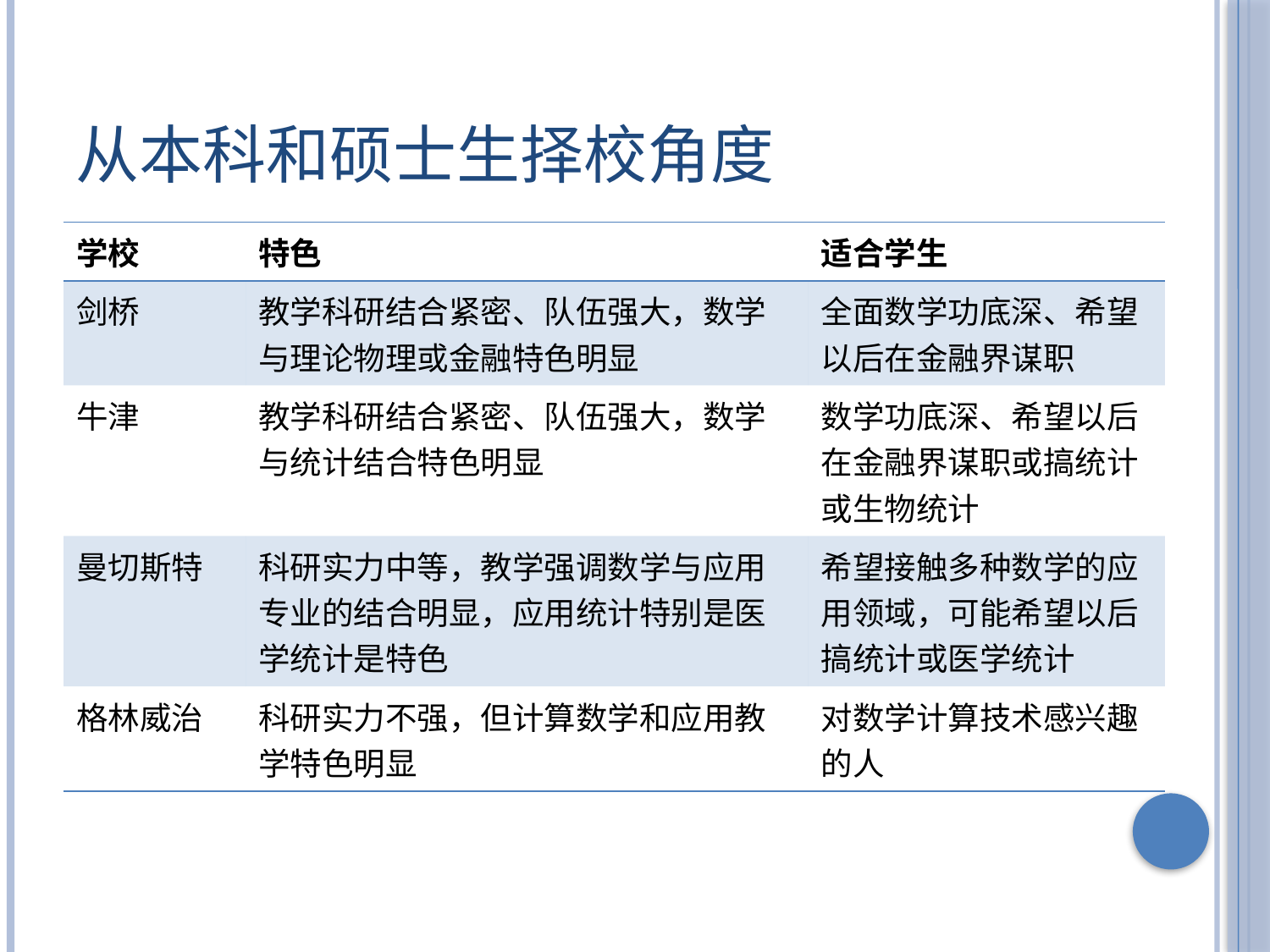

# 从本科和硕士生择校角度
| 学校 | 特色 | 适合学生 |
| --- | --- | --- |
| 剑桥 | 教学科研结合紧密、队伍强大，数学与理论物理或金融特色明显 | 全面数学功底深、希望以后在金融界谋职 |
| 牛津 | 教学科研结合紧密、队伍强大，数学与统计结合特色明显 | 数学功底深、希望以后在金融界谋职或搞统计或生物统计 |
| 曼切斯特 | 科研实力中等，教学强调数学与应用专业的结合明显，应用统计特别是医学统计是特色 | 希望接触多种数学的应用领域，可能希望以后搞统计或医学统计 |
| 格林威治 | 科研实力不强，但计算数学和应用教学特色明显 | 对数学计算技术感兴趣的人 |